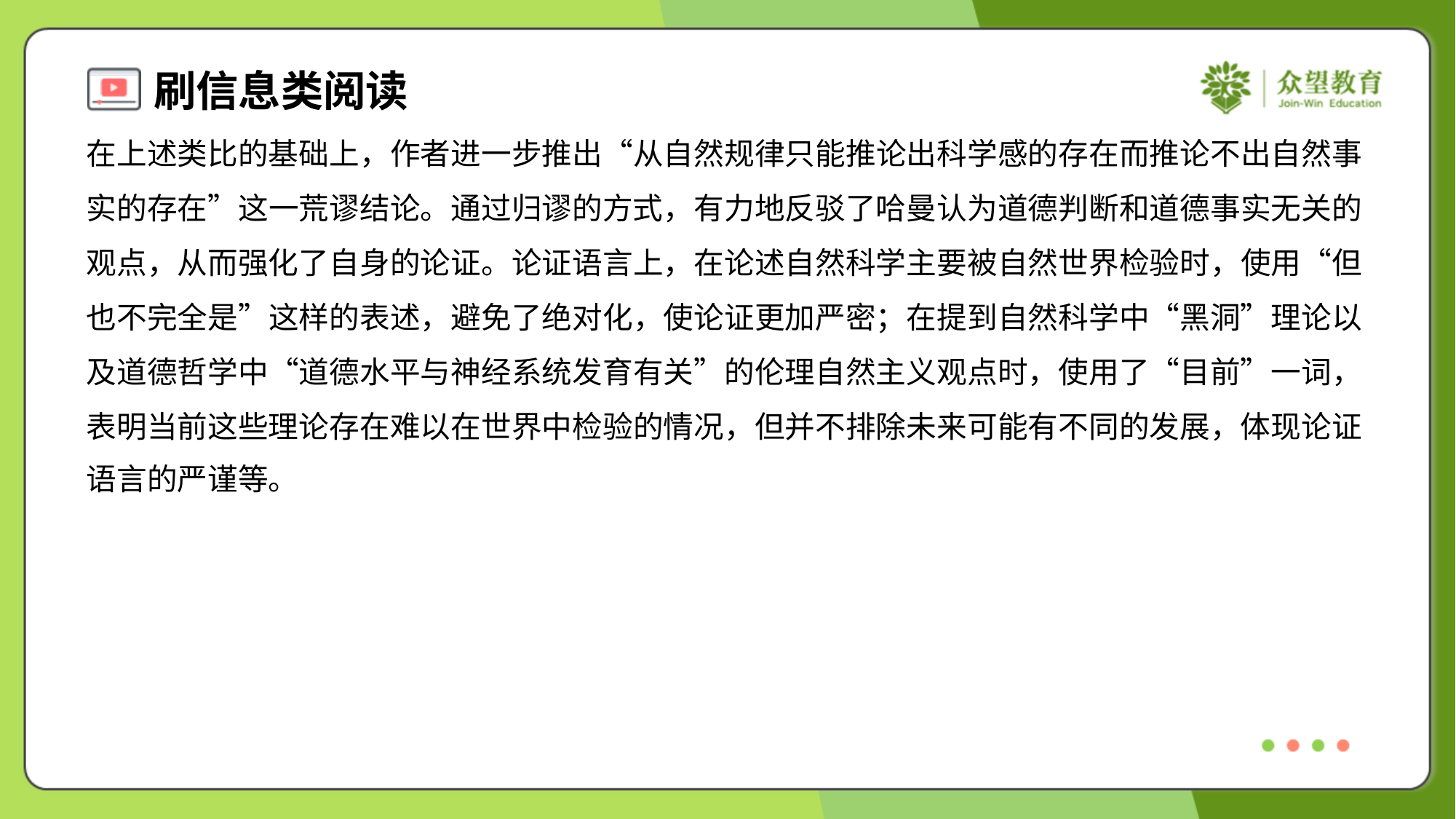

在上述类比的基础上，作者进一步推出“从自然规律只能推论出科学感的存在而推论不出自然事
实的存在”这一荒谬结论。通过归谬的方式，有力地反驳了哈曼认为道德判断和道德事实无关的
观点，从而强化了自身的论证。论证语言上，在论述自然科学主要被自然世界检验时，使用“但
也不完全是”这样的表述，避免了绝对化，使论证更加严密；在提到自然科学中“黑洞”理论以
及道德哲学中“道德水平与神经系统发育有关”的伦理自然主义观点时，使用了“目前”一词，
表明当前这些理论存在难以在世界中检验的情况，但并不排除未来可能有不同的发展，体现论证
语言的严谨等。